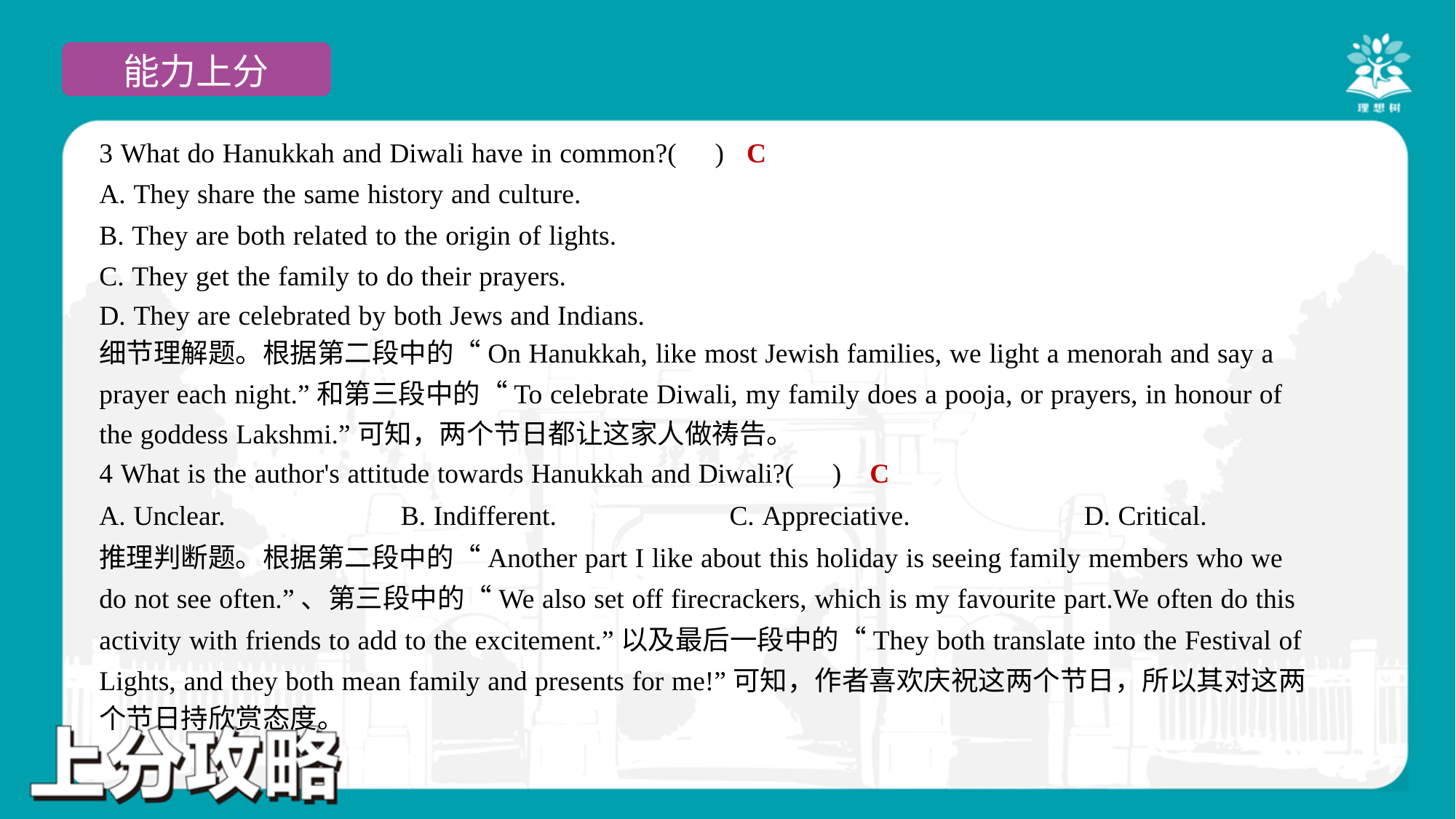

C
3 What do Hanukkah and Diwali have in common?(     )
A. They share the same history and culture.
B. They are both related to the origin of lights.
C. They get the family to do their prayers.
D. They are celebrated by both Jews and Indians.
细节理解题。根据第二段中的“On Hanukkah, like most Jewish families, we light a menorah and say a
prayer each night.”和第三段中的“To celebrate Diwali, my family does a pooja, or prayers, in honour of
the goddess Lakshmi.”可知，两个节日都让这家人做祷告。
C
4 What is the author's attitude towards Hanukkah and Diwali?(     )
A. Unclear.	B. Indifferent.	C. Appreciative.	D. Critical.
推理判断题。根据第二段中的“Another part I like about this holiday is seeing family members who we
do not see often.”、第三段中的“We also set off firecrackers, which is my favourite part.We often do this
activity with friends to add to the excitement.”以及最后一段中的“They both translate into the Festival of
Lights, and they both mean family and presents for me!”可知，作者喜欢庆祝这两个节日，所以其对这两
个节日持欣赏态度。